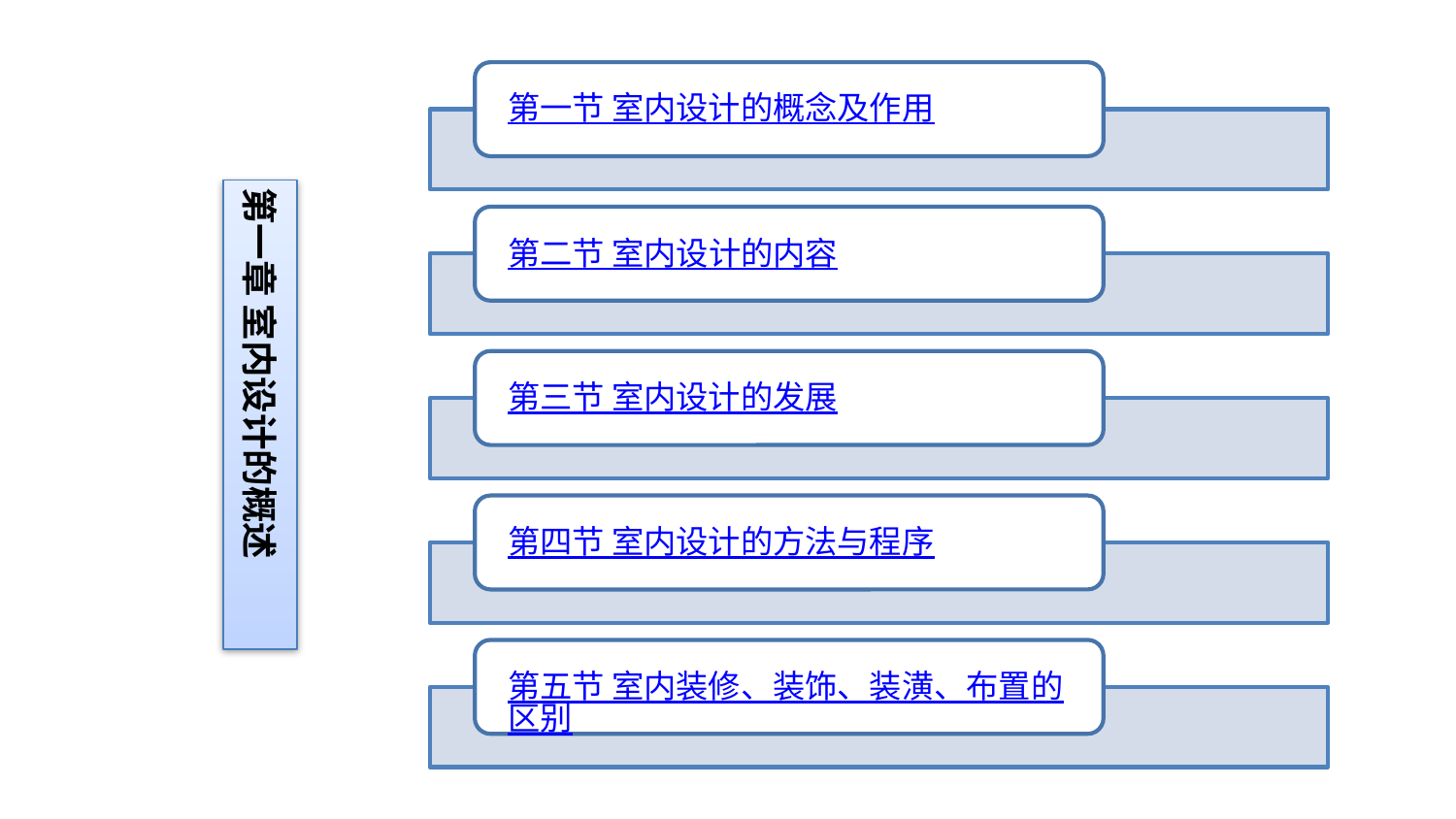

第一节 室内设计的概念及作用
第二节 室内设计的内容
第三节 室内设计的发展
第四节 室内设计的方法与程序
第五节 室内装修、装饰、装潢、布置的区别
第一章 室内设计的概述